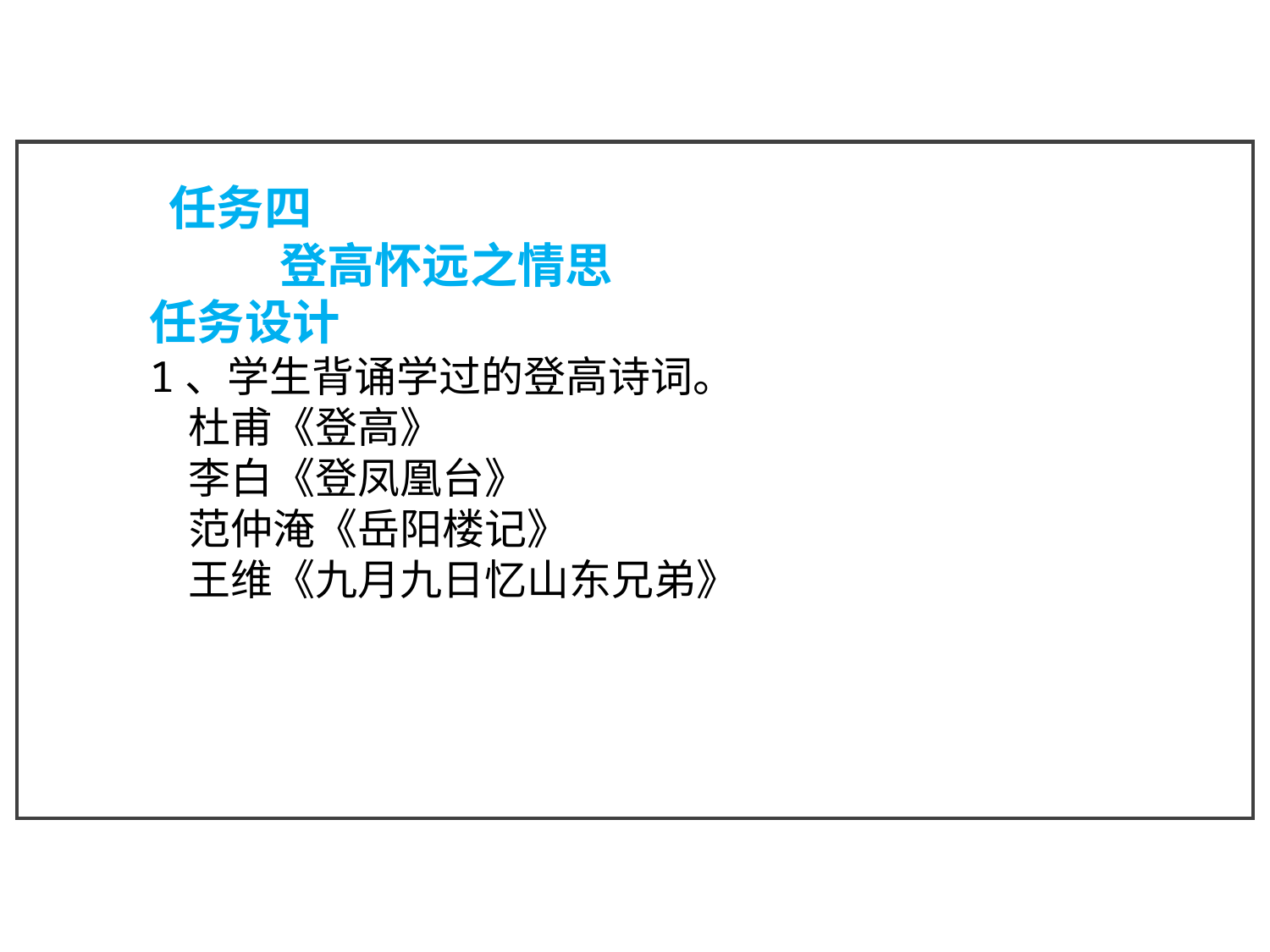

任务四
           登高怀远之情思
任务设计
1、学生背诵学过的登高诗词。
   杜甫《登高》
   李白《登凤凰台》
   范仲淹《岳阳楼记》
   王维《九月九日忆山东兄弟》